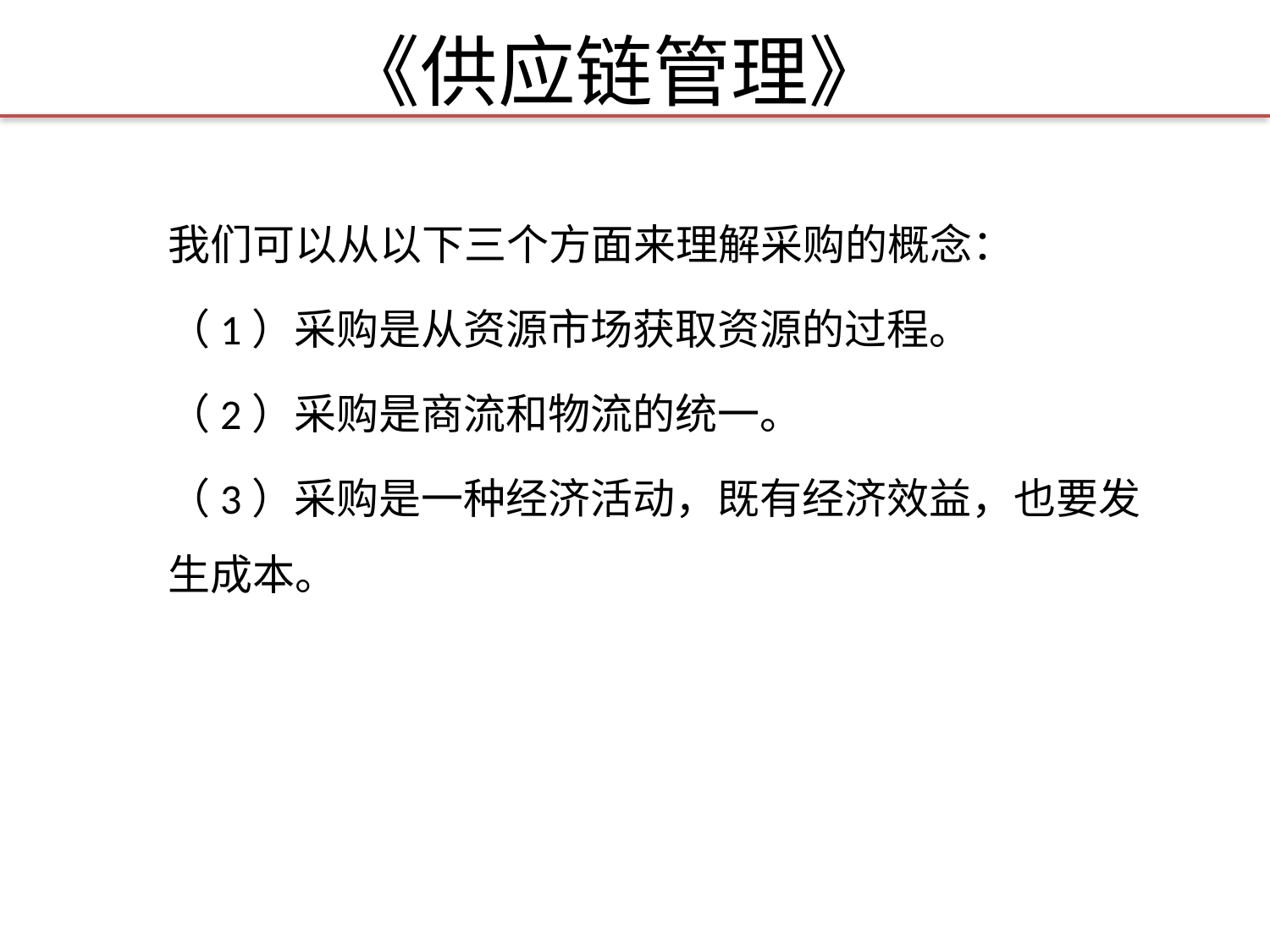

# 《供应链管理》
我们可以从以下三个方面来理解采购的概念：
（1）采购是从资源市场获取资源的过程。
（2）采购是商流和物流的统一。
（3）采购是一种经济活动，既有经济效益，也要发生成本。